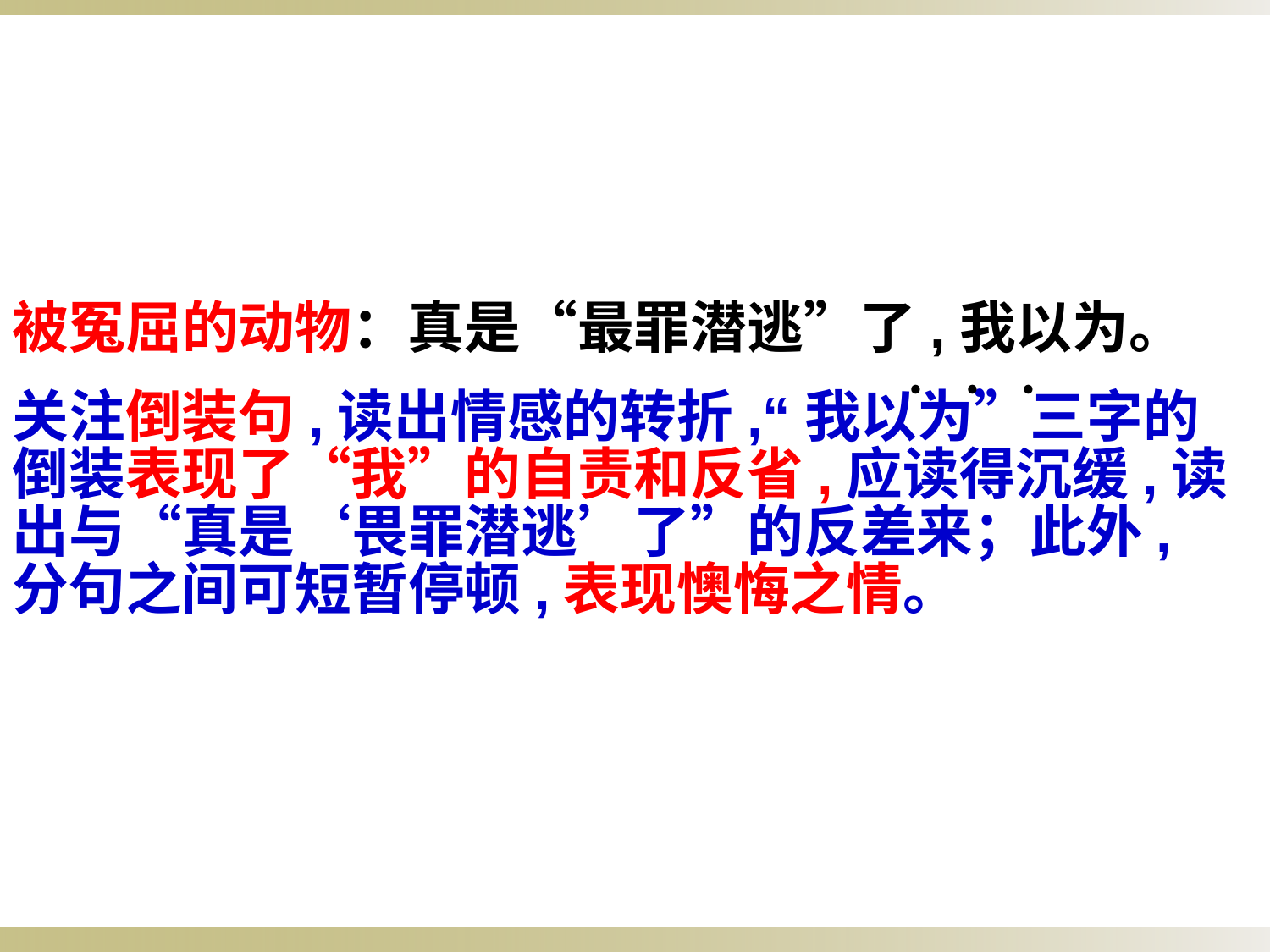

被冤屈的动物：真是“最罪潜逃”了,我以为。
﹒﹒﹒
关注倒装句,读出情感的转折,“我以为”三字的倒装表现了“我”的自责和反省,应读得沉缓,读出与“真是‘畏罪潜逃’了”的反差来；此外,分句之间可短暂停顿,表现懊悔之情。